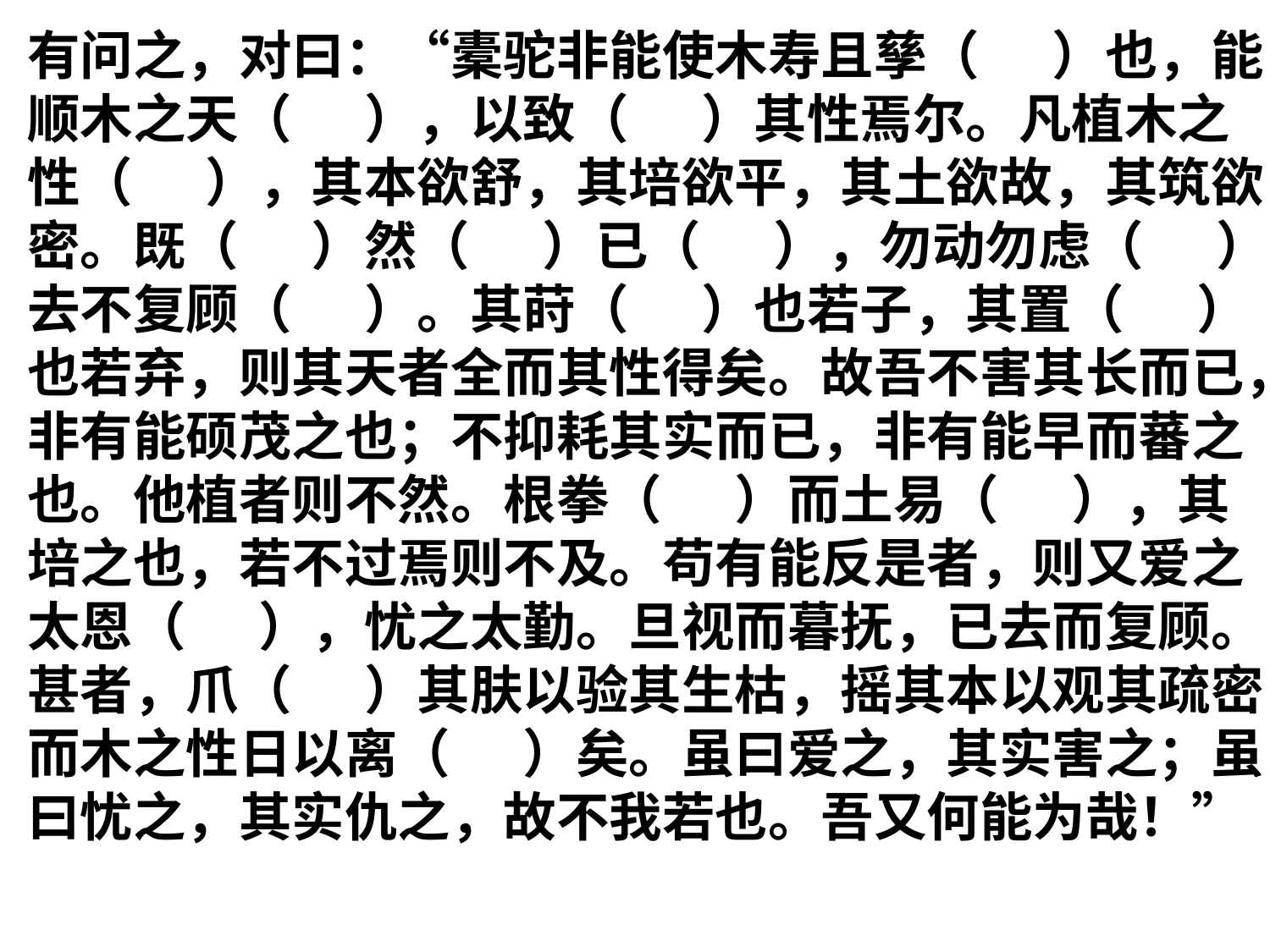

有问之，对曰：“橐驼非能使木寿且孳（      ）也，能顺木之天（      ），以致（      ）其性焉尔。凡植木之性（      ），其本欲舒，其培欲平，其土欲故，其筑欲密。既（      ）然（      ）已（      ），勿动勿虑（      ），去不复顾（      ）。其莳（      ）也若子，其置（      ）也若弃，则其天者全而其性得矣。故吾不害其长而已，非有能硕茂之也；不抑耗其实而已，非有能早而蕃之也。他植者则不然。根拳（      ）而土易（      ），其培之也，若不过焉则不及。苟有能反是者，则又爱之太恩（      ），忧之太勤。旦视而暮抚，已去而复顾。甚者，爪（      ）其肤以验其生枯，摇其本以观其疏密，而木之性日以离（      ）矣。虽曰爱之，其实害之；虽曰忧之，其实仇之，故不我若也。吾又何能为哉！”